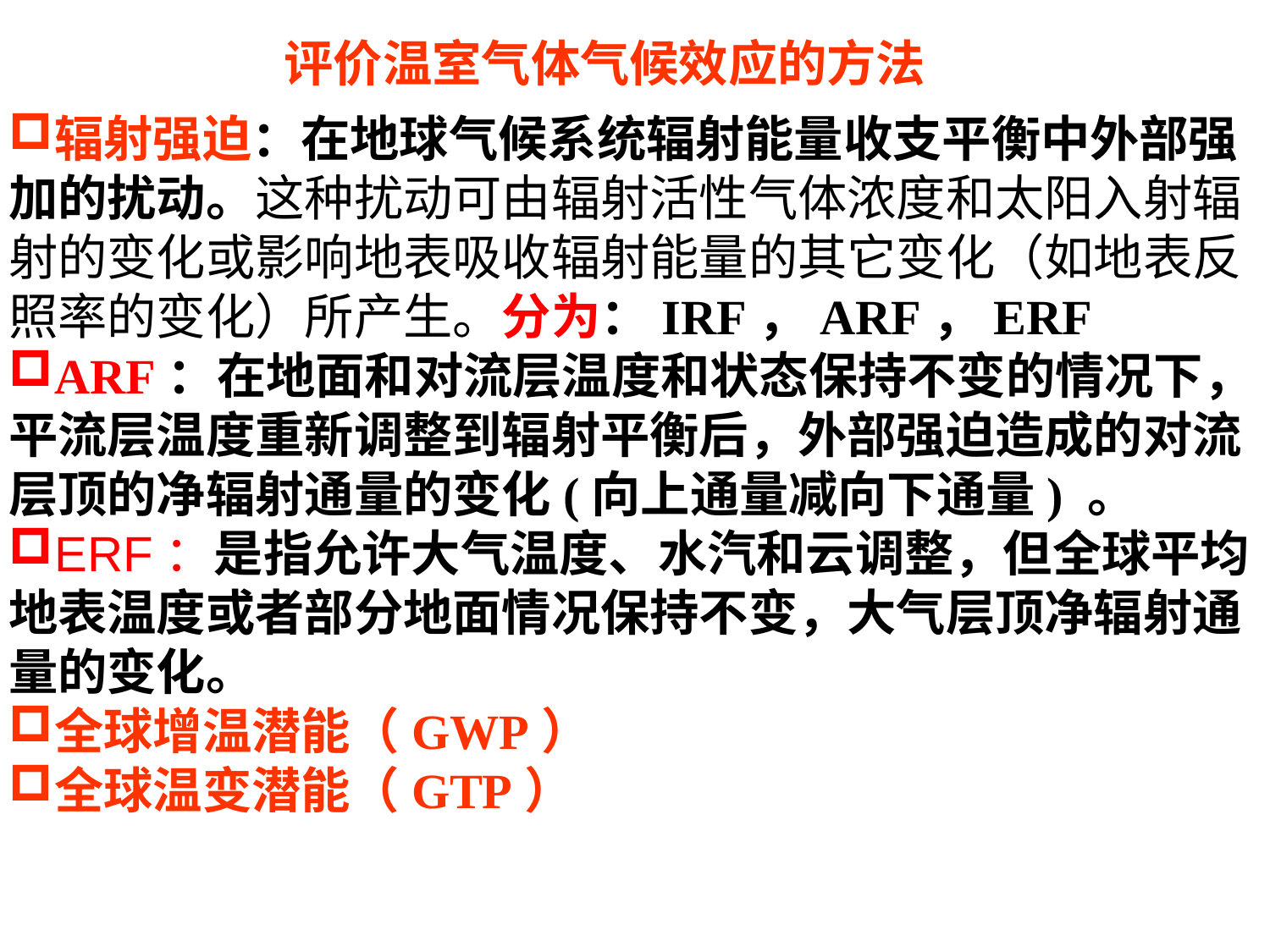

评价温室气体气候效应的方法
辐射强迫：在地球气候系统辐射能量收支平衡中外部强加的扰动。这种扰动可由辐射活性气体浓度和太阳入射辐射的变化或影响地表吸收辐射能量的其它变化（如地表反照率的变化）所产生。分为：IRF，ARF，ERF
ARF：在地面和对流层温度和状态保持不变的情况下，平流层温度重新调整到辐射平衡后，外部强迫造成的对流层顶的净辐射通量的变化(向上通量减向下通量) 。
ERF：是指允许大气温度、水汽和云调整，但全球平均地表温度或者部分地面情况保持不变，大气层顶净辐射通量的变化。
全球增温潜能（GWP）
全球温变潜能（GTP）